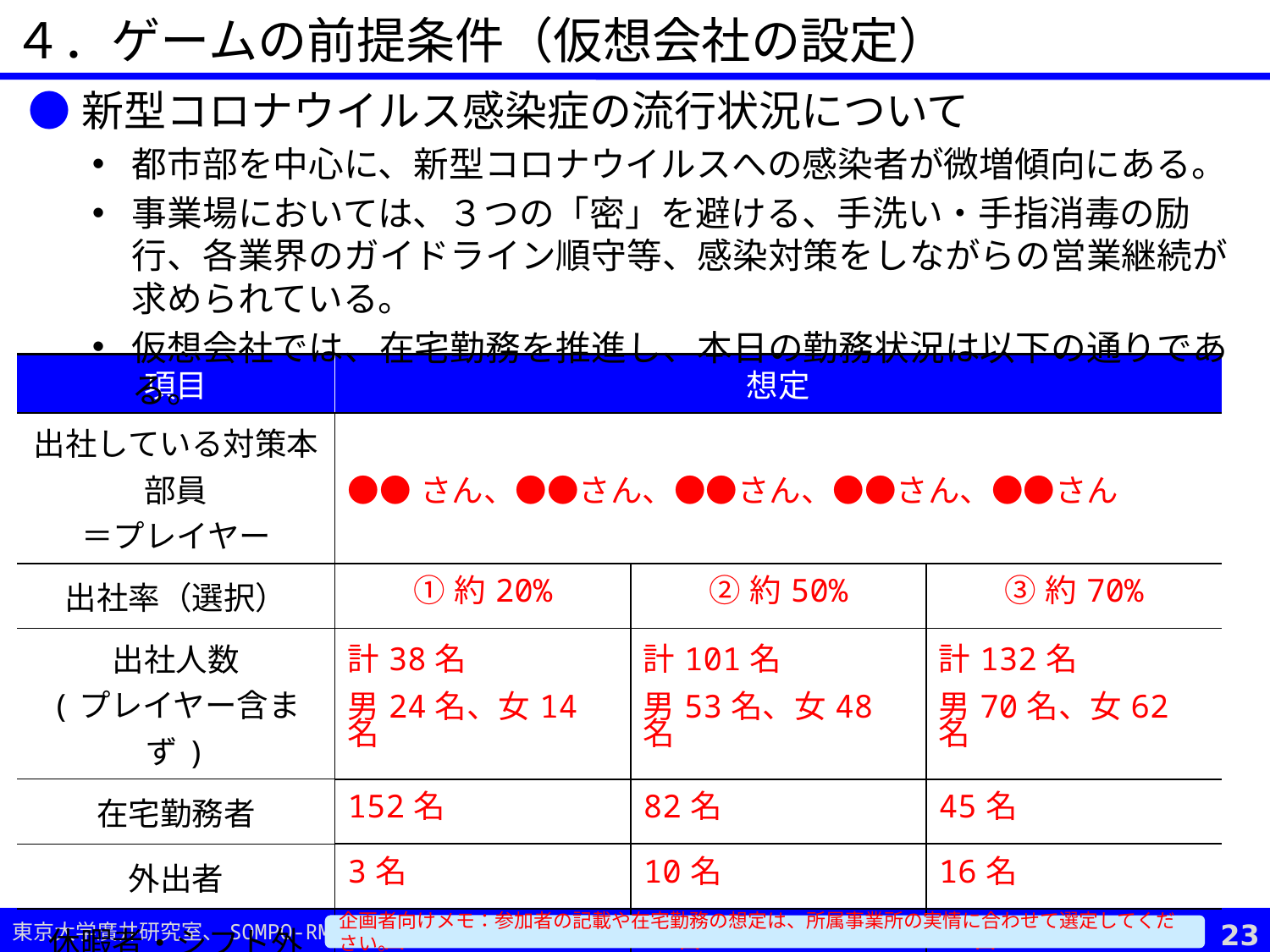

４．ゲームの前提条件（仮想会社の設定）
●新型コロナウイルス感染症の流行状況について
都市部を中心に、新型コロナウイルスへの感染者が微増傾向にある。
事業場においては、３つの「密」を避ける、手洗い・手指消毒の励行、各業界のガイドライン順守等、感染対策をしながらの営業継続が求められている。
仮想会社では、在宅勤務を推進し、本日の勤務状況は以下の通りである。
| 項目 | 想定 |  |  |
| --- | --- | --- | --- |
| 出社している対策本部員 ＝プレイヤー | ●●さん、●●さん、●●さん、●●さん、●●さん |  |  |
| 出社率（選択） | ①約20% | ②約50% | ③約70% |
| 出社人数 (プレイヤー含まず) | 計38名 男24名、女14名 | 計101名 男53名、女48名 | 計132名 男70名、女62名 |
| 在宅勤務者 | 152名 | 82名 | 45名 |
| 外出者 | 3名 | 10名 | 16名 |
| 休暇者・シフト外 | 7名 | 7名 | 7名 |
23
企画者向けメモ：参加者の記載や在宅勤務の想定は、所属事業所の実情に合わせて選定してください。